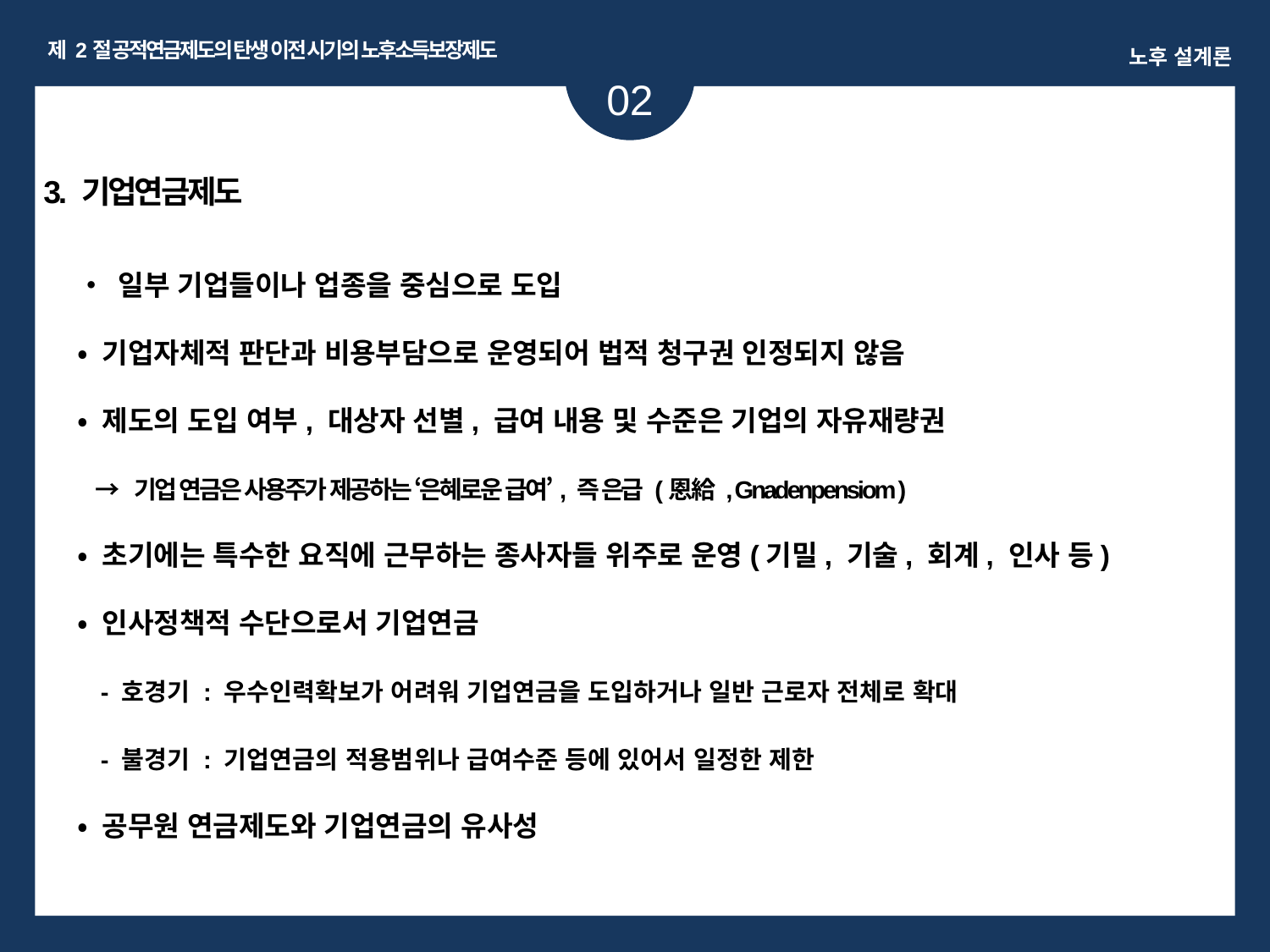

제 2절 공적연금제도의 탄생 이전 시기의 노후소득보장제도
노후 설계론
02

3. 기업연금제도
• 일부 기업들이나 업종을 중심으로 도입
• 기업자체적 판단과 비용부담으로 운영되어 법적 청구권 인정되지 않음
• 제도의 도입 여부, 대상자 선별, 급여 내용 및 수준은 기업의 자유재량권
   →  기업 연금은 사용주가 제공하는 ‘은혜로운 급여’, 즉 은급 (恩給 , Gnadenpensiom )
• 초기에는 특수한 요직에 근무하는 종사자들 위주로 운영(기밀, 기술, 회계, 인사 등)
• 인사정책적 수단으로서 기업연금
   - 호경기 : 우수인력확보가 어려워 기업연금을 도입하거나 일반 근로자 전체로 확대
   - 불경기 : 기업연금의 적용범위나 급여수준 등에 있어서 일정한 제한
• 공무원 연금제도와 기업연금의 유사성